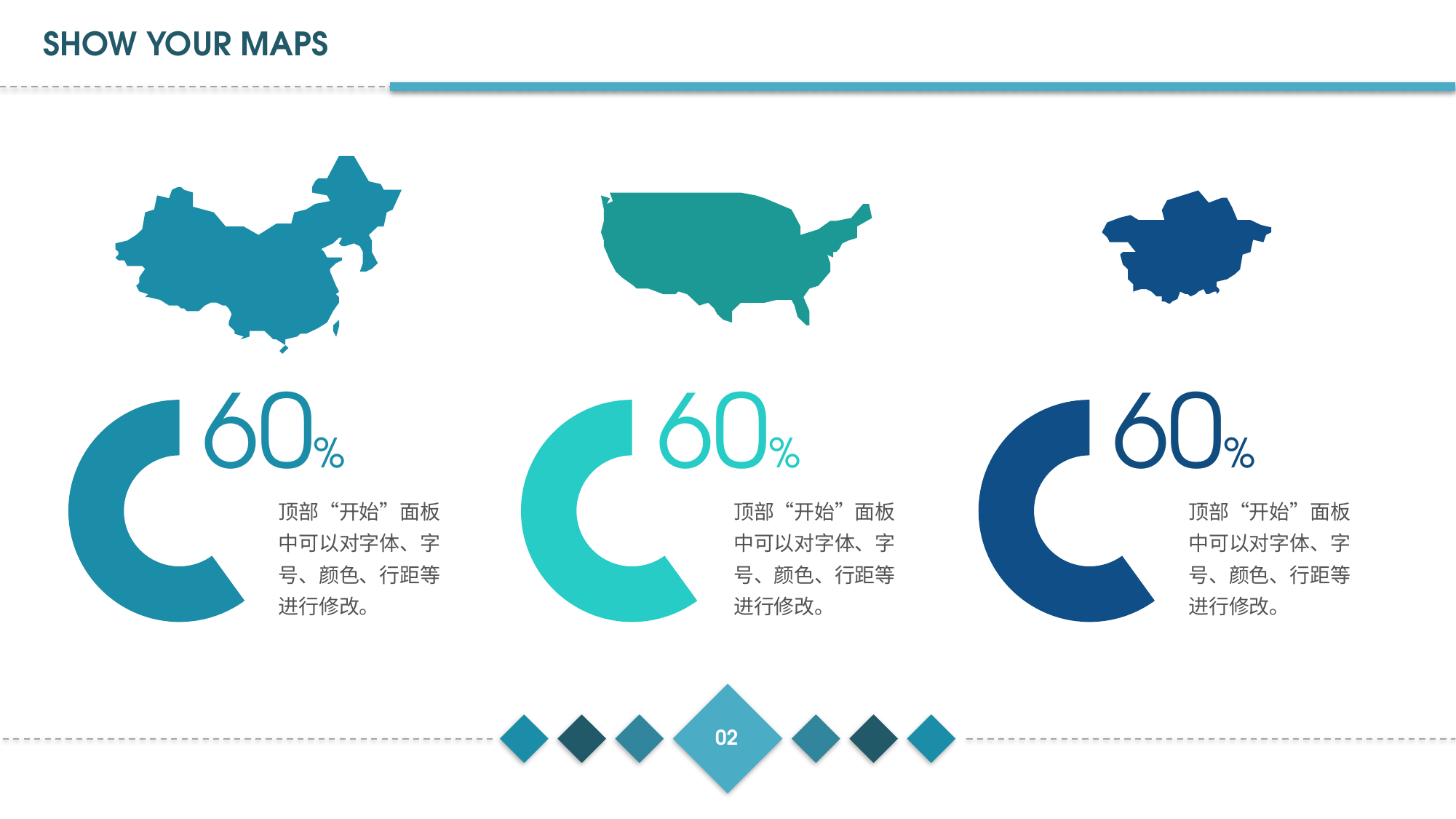

SHOW YOUR MAPS

60%
60%
60%

### Chart

| Category | 销售额 |
|---|---|
| 1 | 0.4 |
| 有色 | 0.6000000000000001 |

### Chart

| Category | 销售额 |
|---|---|
| 1 | 0.4 |
| 有色 | 0.6000000000000001 |

### Chart

| Category | 销售额 |
|---|---|
| 1 | 0.4 |
| 有色 | 0.6000000000000001 |
顶部“开始”面板中可以对字体、字号、颜色、行距等进行修改。
顶部“开始”面板中可以对字体、字号、颜色、行距等进行修改。
顶部“开始”面板中可以对字体、字号、颜色、行距等进行修改。
02